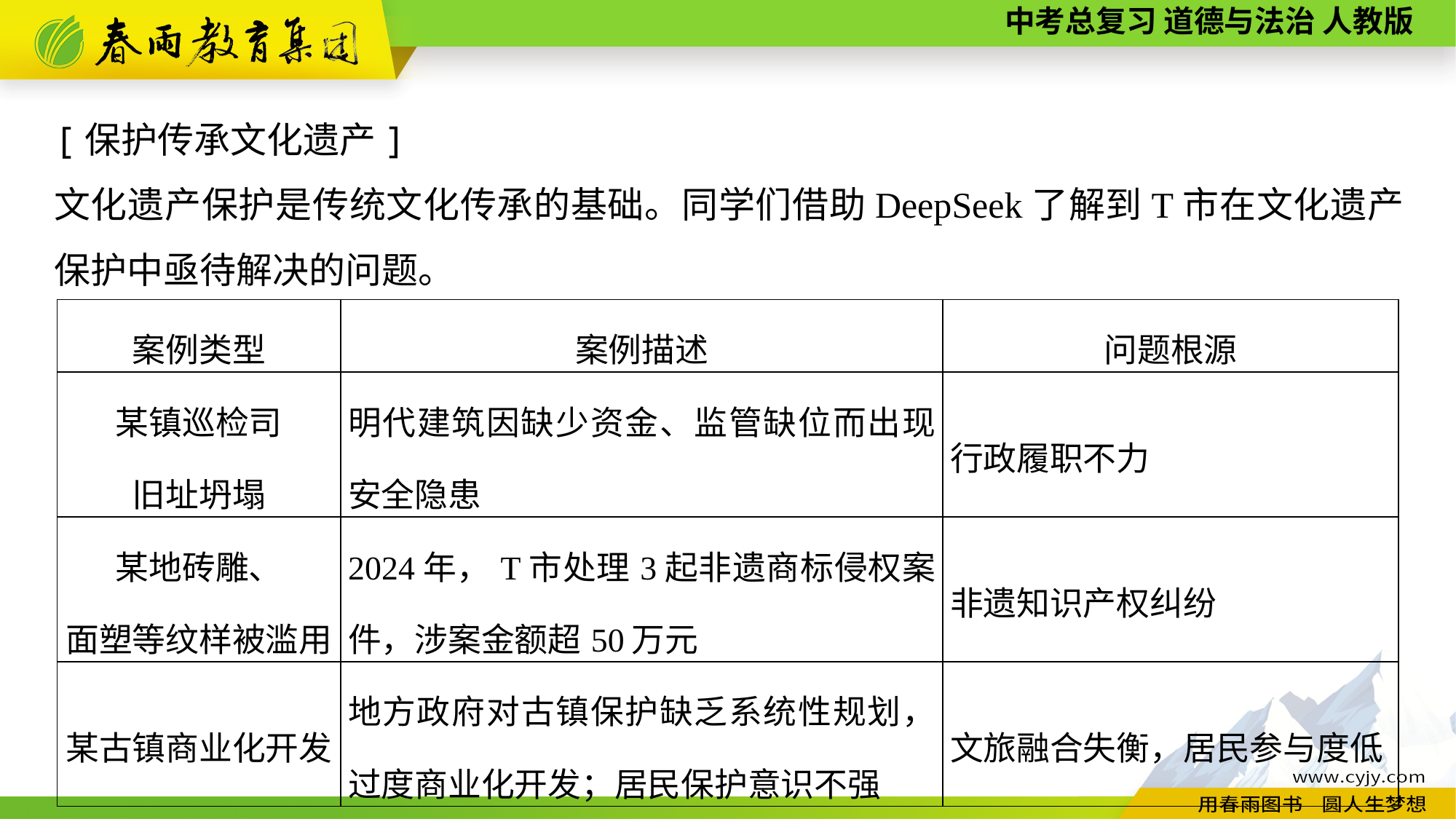

[保护传承文化遗产]
文化遗产保护是传统文化传承的基础。同学们借助DeepSeek了解到T市在文化遗产保护中亟待解决的问题。
| 案例类型 | 案例描述 | 问题根源 |
| --- | --- | --- |
| 某镇巡检司 旧址坍塌 | 明代建筑因缺少资金、监管缺位而出现安全隐患 | 行政履职不力 |
| 某地砖雕、 面塑等纹样被滥用 | 2024年，T市处理3起非遗商标侵权案件，涉案金额超50万元 | 非遗知识产权纠纷 |
| 某古镇商业化开发 | 地方政府对古镇保护缺乏系统性规划，过度商业化开发；居民保护意识不强 | 文旅融合失衡，居民参与度低 |